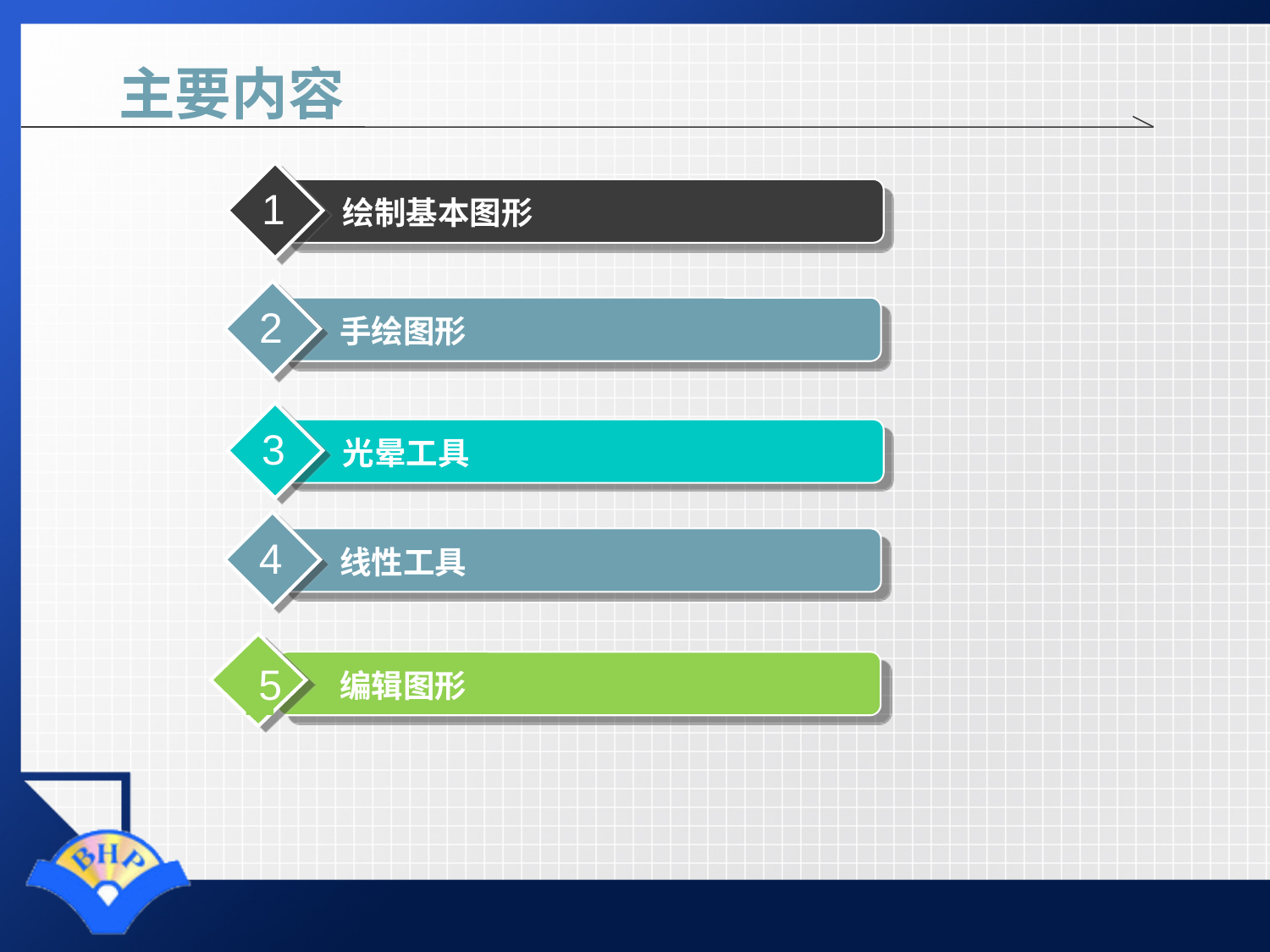

# 主要内容

1

绘制基本图形

2

手绘图形

3

光晕工具

4

线性工具

5

编辑图形